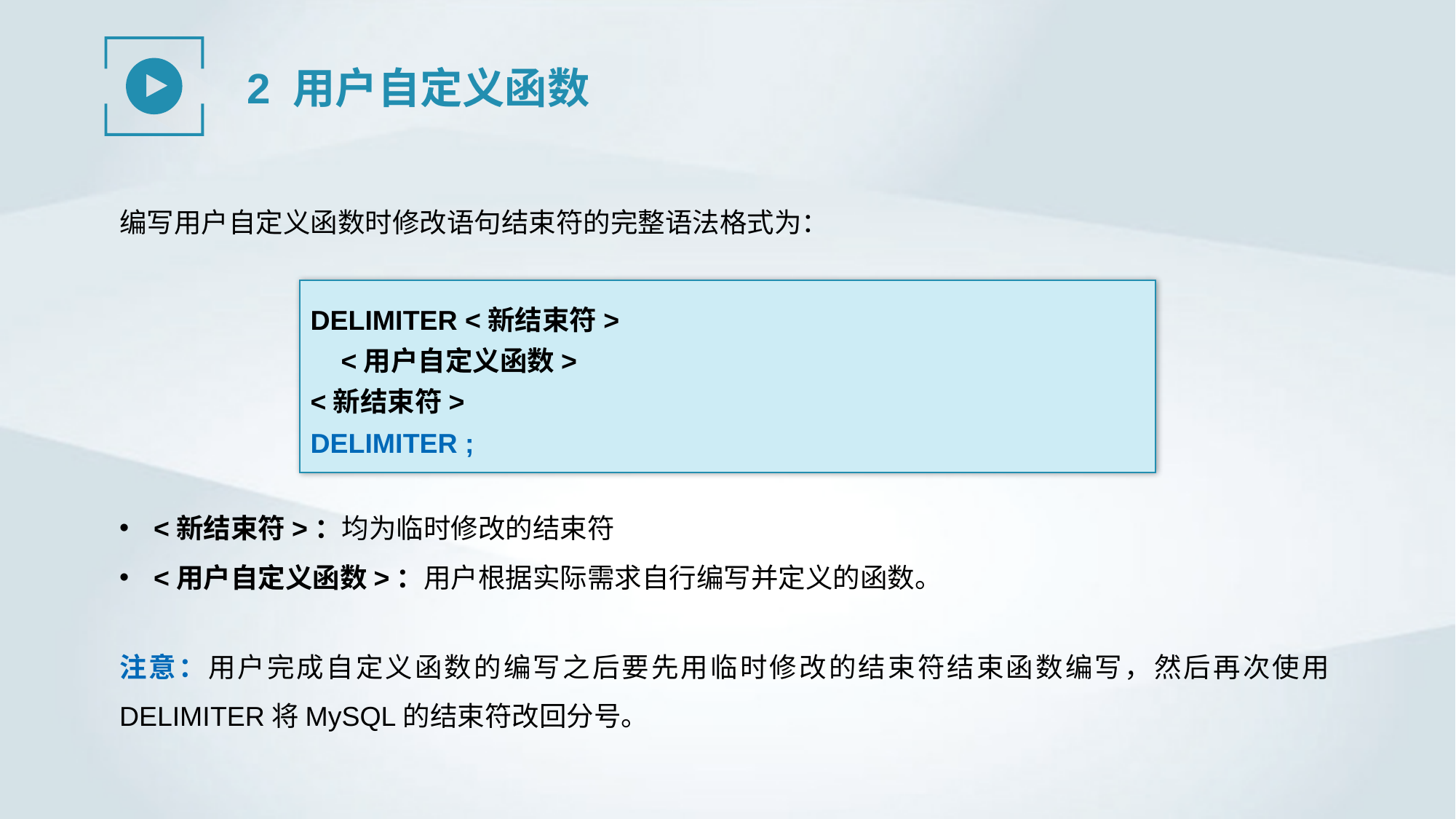

2 用户自定义函数
编写用户自定义函数时修改语句结束符的完整语法格式为：
DELIMITER <新结束符>
    <用户自定义函数>
<新结束符>
DELIMITER ;
<新结束符>：均为临时修改的结束符
<用户自定义函数>：用户根据实际需求自行编写并定义的函数。
注意：用户完成自定义函数的编写之后要先用临时修改的结束符结束函数编写，然后再次使用DELIMITER将MySQL的结束符改回分号。